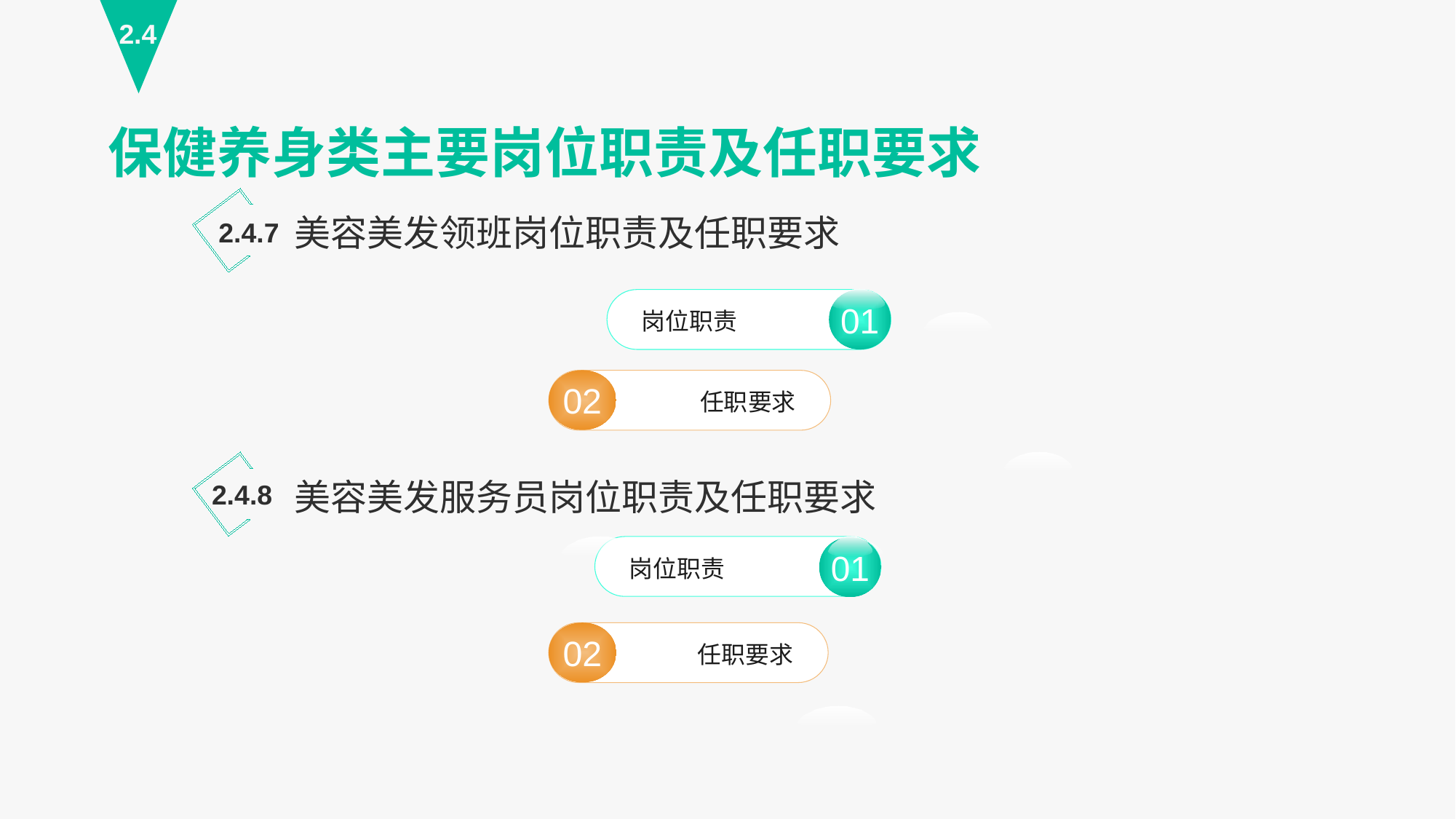

2.4
保健养身类主要岗位职责及任职要求

美容美发领班岗位职责及任职要求
2.4.7

01
岗位职责
01

02
任职要求

美容美发服务员岗位职责及任职要求
2.4.8

02
任职要求

岗位职责